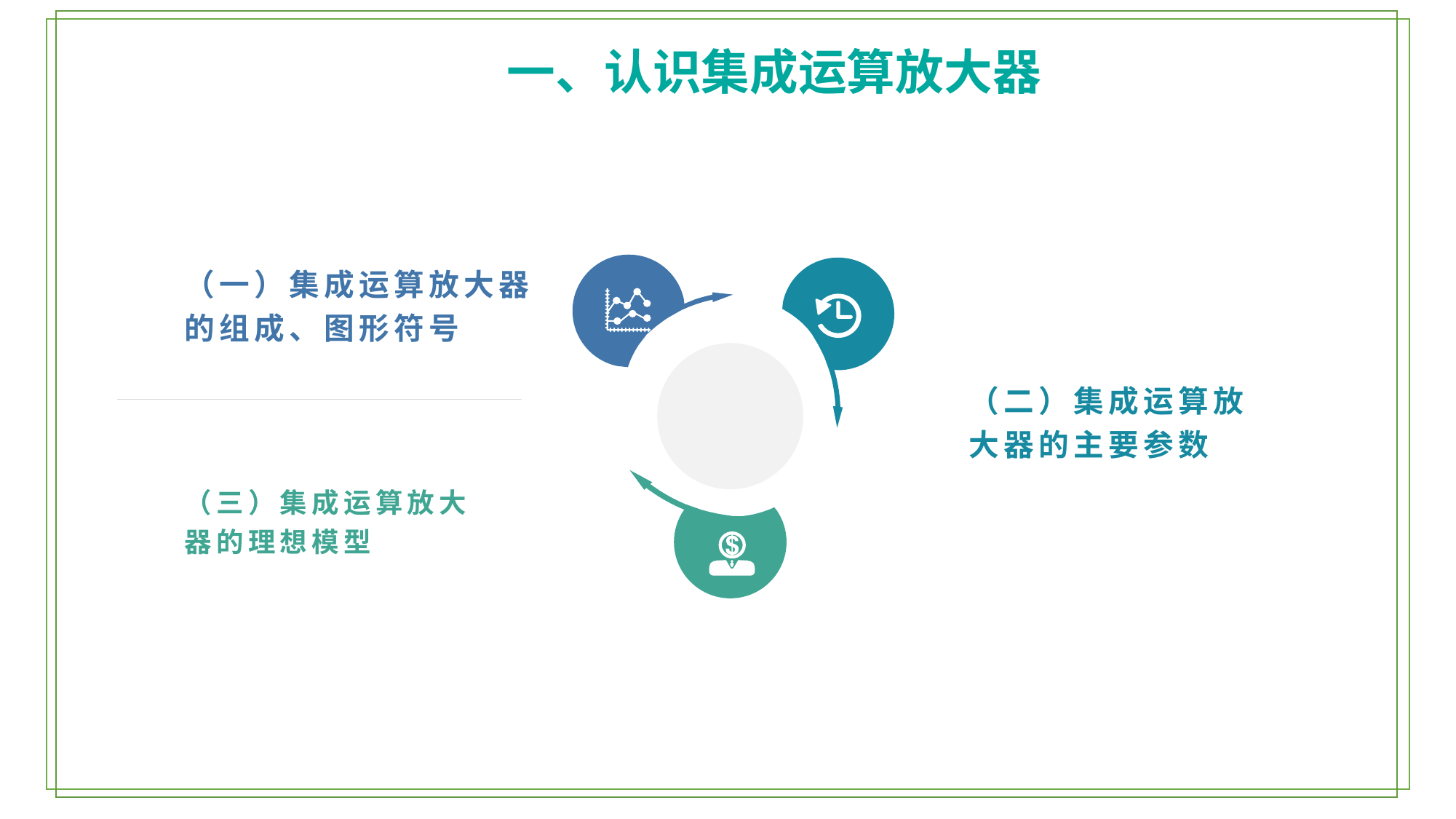

一、认识集成运算放大器
（一）集成运算放大器的组成、图形符号

（二）集成运算放大器的主要参数
（三）集成运算放大器的理想模型